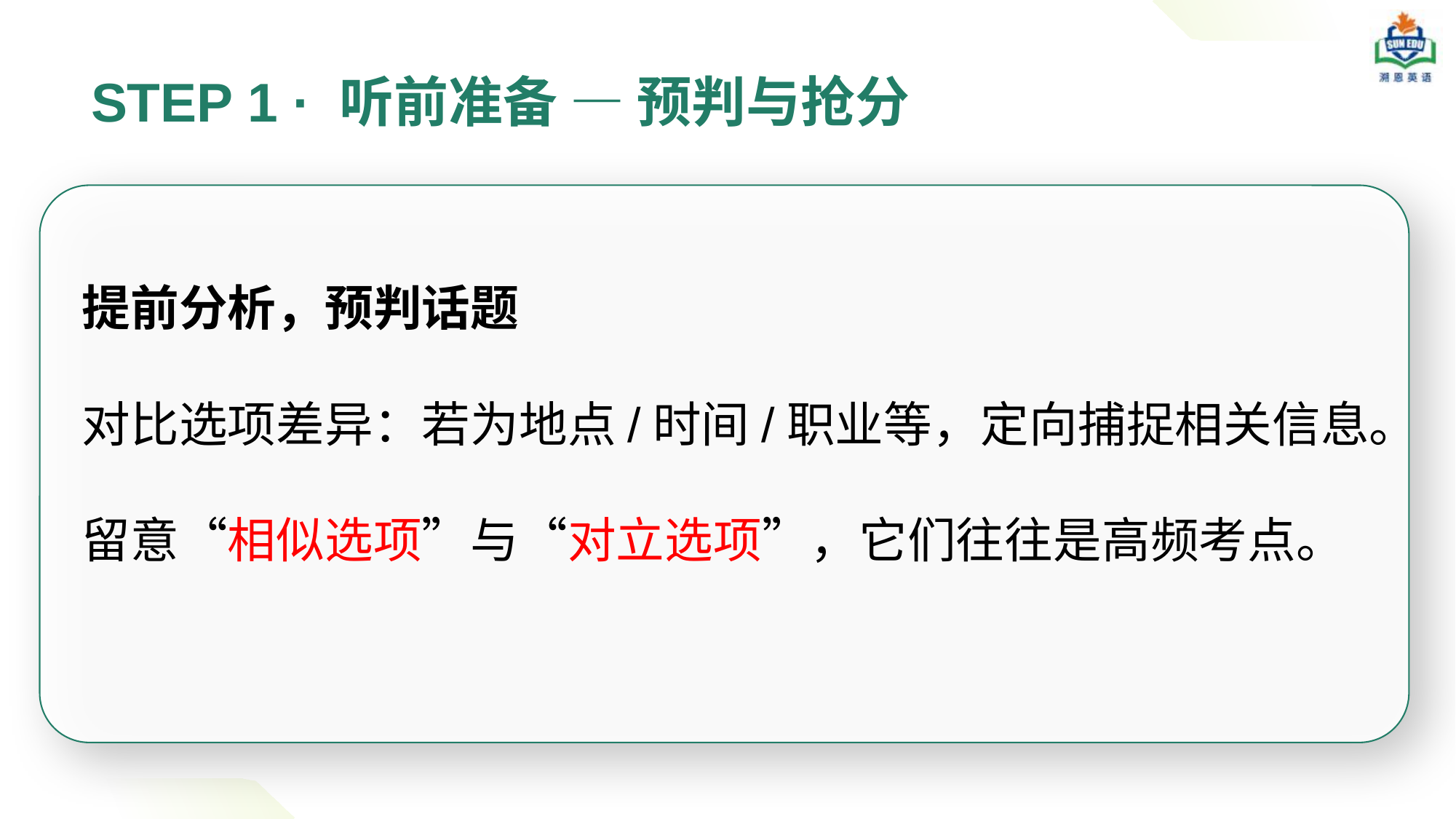

STEP 1 · 听前准备 — 预判与抢分

提前分析，预判话题
对比选项差异：若为地点/时间/职业等，定向捕捉相关信息。留意“相似选项”与“对立选项”，它们往往是高频考点。